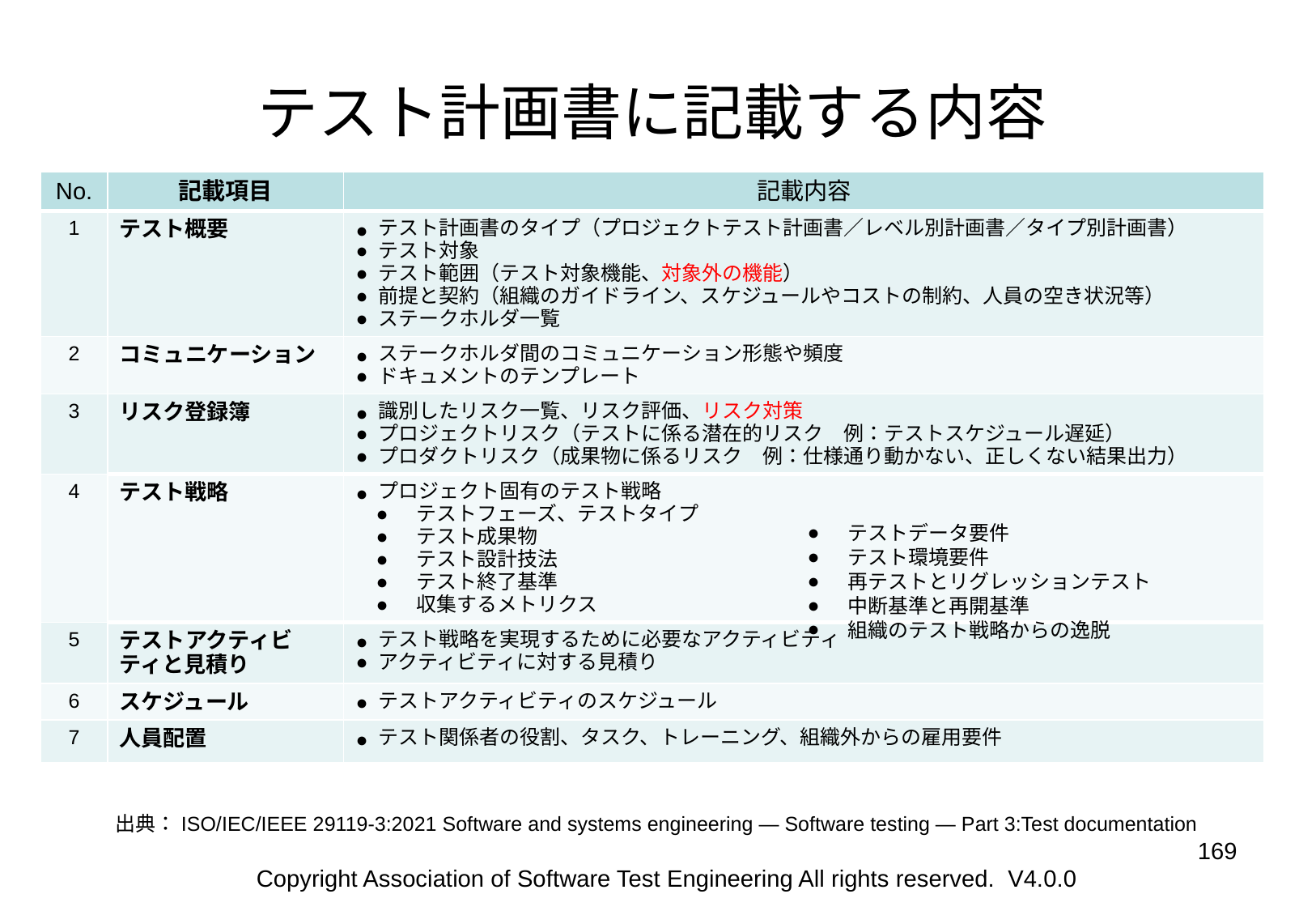

# テスト計画書に記載する内容
| No. | 記載項目 | 記載内容 |
| --- | --- | --- |
| 1 | テスト概要 | テスト計画書のタイプ（プロジェクトテスト計画書／レベル別計画書／タイプ別計画書） テスト対象 テスト範囲（テスト対象機能、対象外の機能） 前提と契約（組織のガイドライン、スケジュールやコストの制約、人員の空き状況等） ステークホルダ一覧 |
| 2 | コミュニケーション | ステークホルダ間のコミュニケーション形態や頻度 ドキュメントのテンプレート |
| 3 | リスク登録簿 | 識別したリスク一覧、リスク評価、リスク対策 プロジェクトリスク（テストに係る潜在的リスク　例：テストスケジュール遅延） プロダクトリスク（成果物に係るリスク　例：仕様通り動かない、正しくない結果出力） |
| 4 | テスト戦略 | プロジェクト固有のテスト戦略 テストフェーズ、テストタイプ テスト成果物 テスト設計技法 テスト終了基準 収集するメトリクス |
| 5 | テストアクティビティと見積り | テスト戦略を実現するために必要なアクティビティ アクティビティに対する見積り |
| 6 | スケジュール | テストアクティビティのスケジュール |
| 7 | 人員配置 | テスト関係者の役割、タスク、トレーニング、組織外からの雇用要件 |
テストデータ要件
テスト環境要件
再テストとリグレッションテスト
中断基準と再開基準
組織のテスト戦略からの逸脱
出典：ISO/IEC/IEEE 29119-3:2021 Software and systems engineering — Software testing — Part 3:Test documentation
169
Copyright Association of Software Test Engineering All rights reserved.  V4.0.0